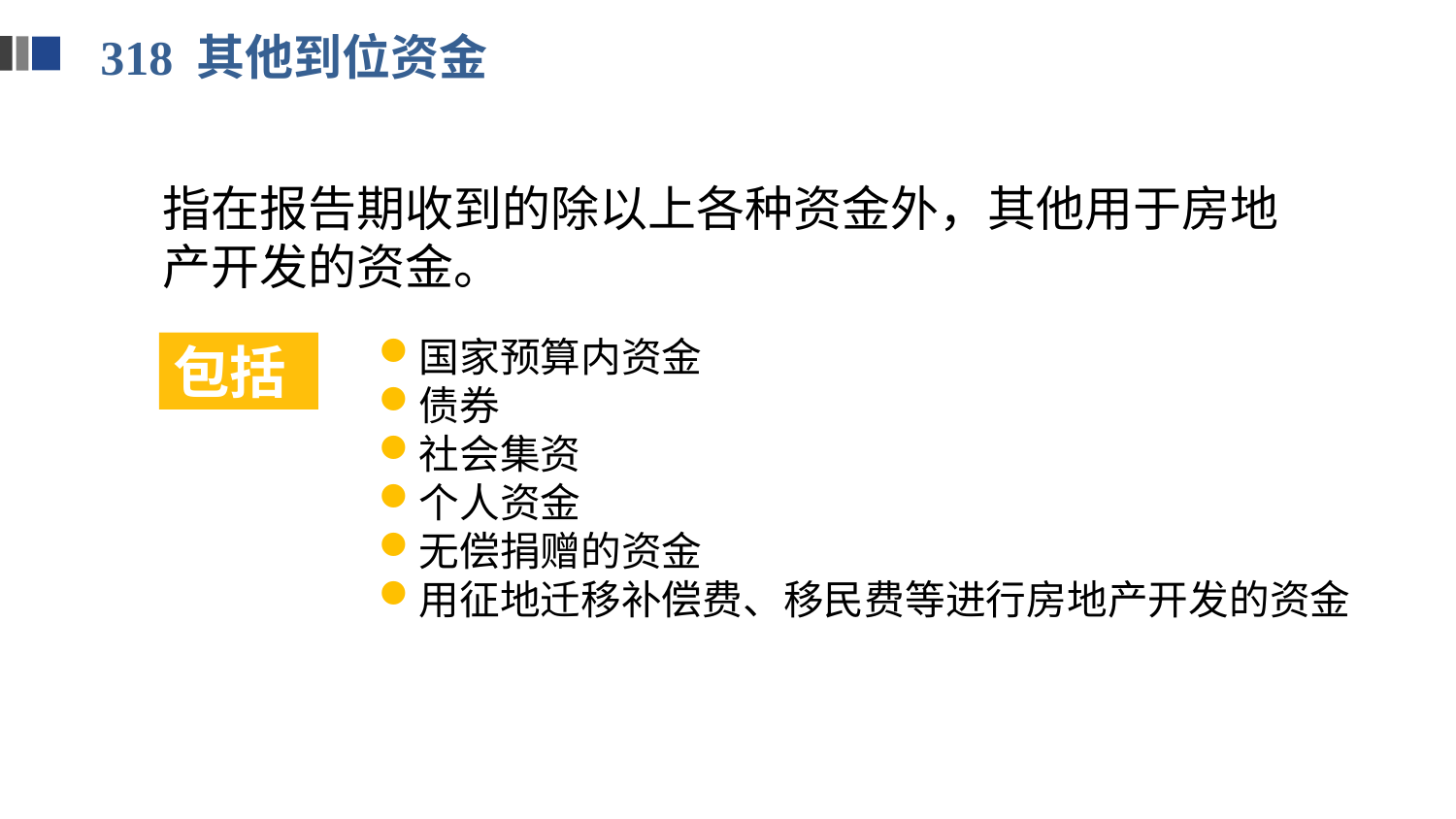

318 其他到位资金

指在报告期收到的除以上各种资金外，其他用于房地产开发的资金。
国家预算内资金
债券
社会集资
个人资金
无偿捐赠的资金
用征地迁移补偿费、移民费等进行房地产开发的资金
包括